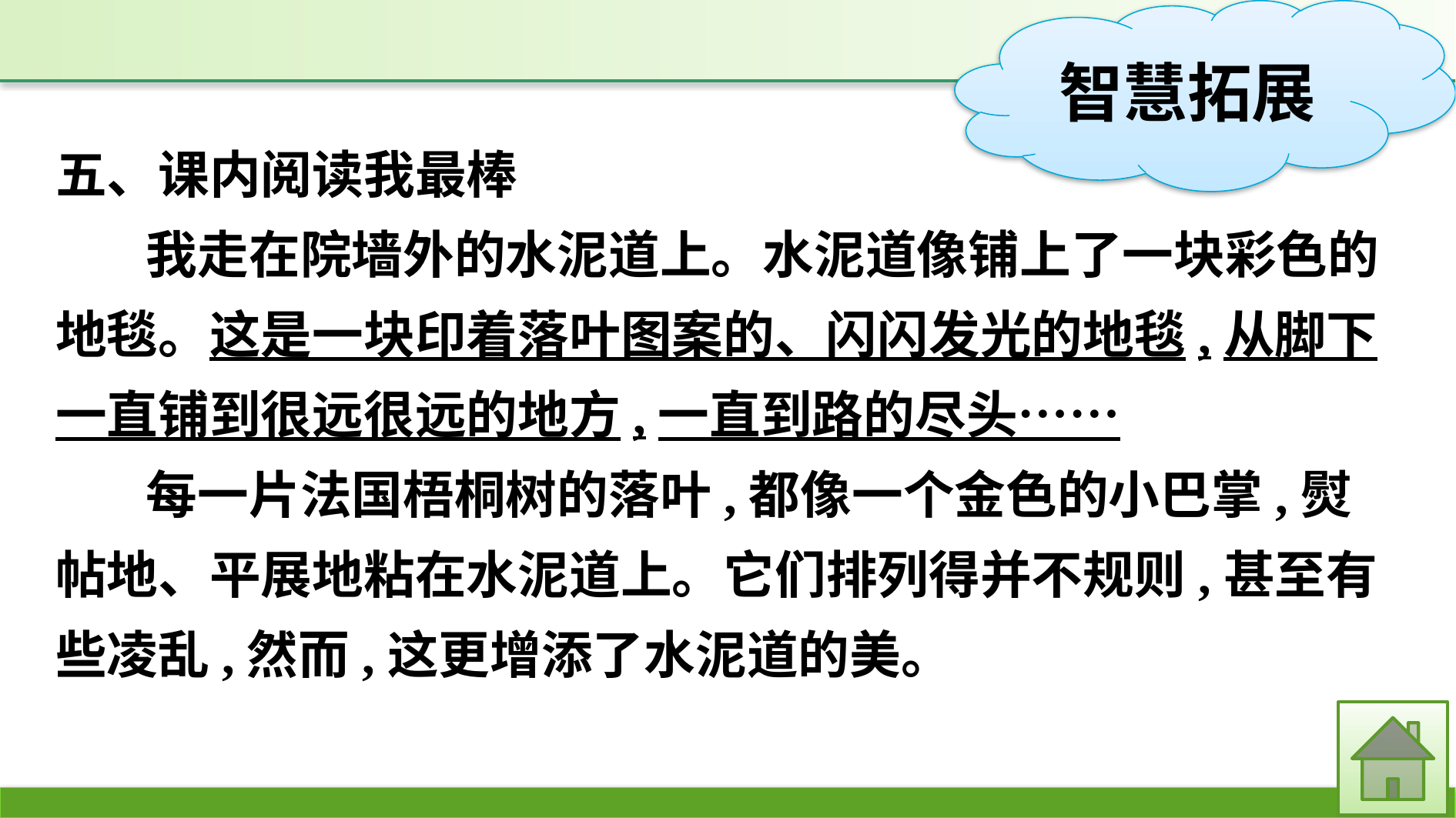

五、课内阅读我最棒
我走在院墙外的水泥道上。水泥道像铺上了一块彩色的地毯。这是一块印着落叶图案的、闪闪发光的地毯,从脚下一直铺到很远很远的地方,一直到路的尽头……
每一片法国梧桐树的落叶,都像一个金色的小巴掌,熨帖地、平展地粘在水泥道上。它们排列得并不规则,甚至有些凌乱,然而,这更增添了水泥道的美。